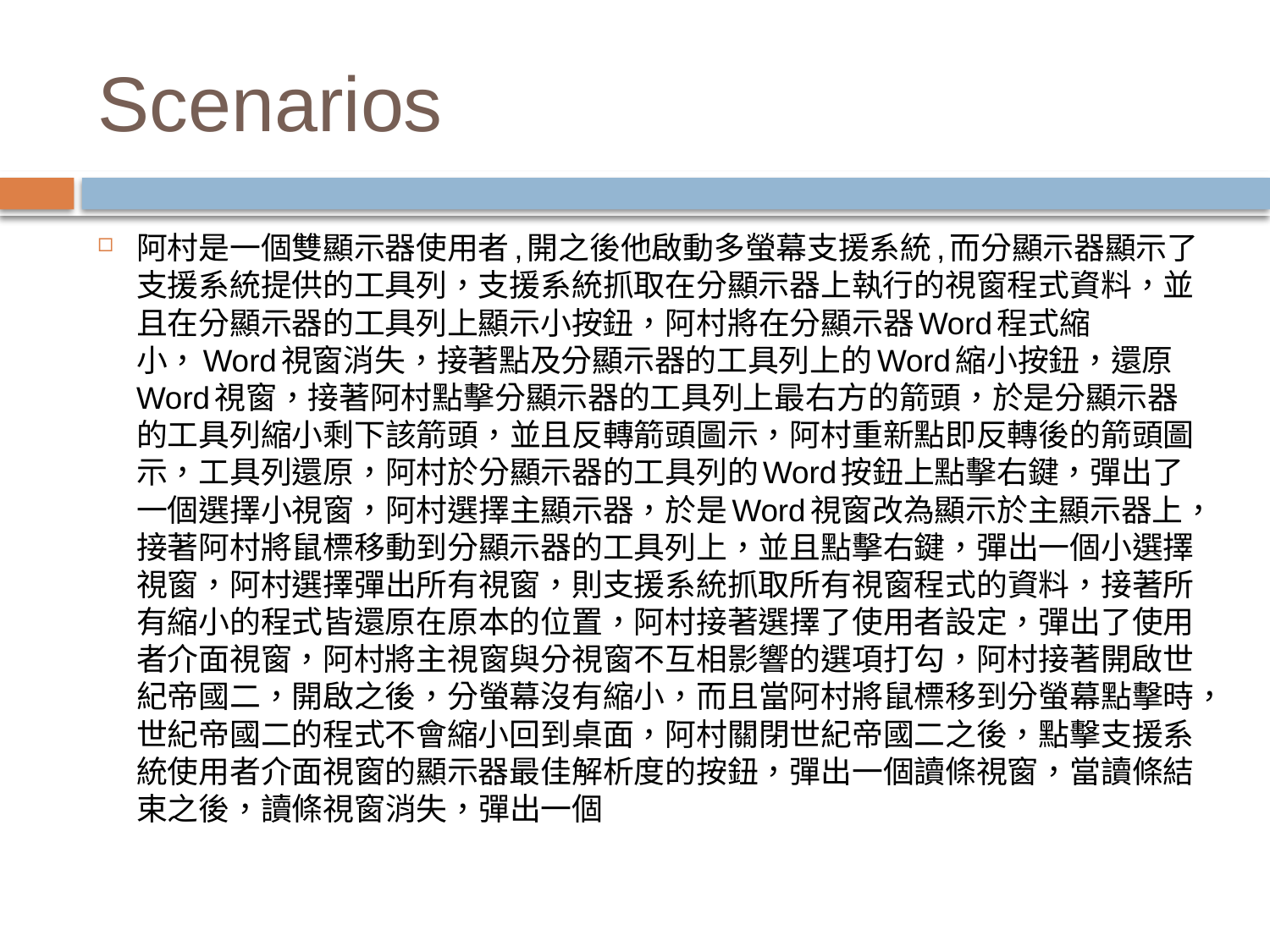

# Scenarios
阿村是一個雙顯示器使用者,開之後他啟動多螢幕支援系統,而分顯示器顯示了支援系統提供的工具列，支援系統抓取在分顯示器上執行的視窗程式資料，並且在分顯示器的工具列上顯示小按鈕，阿村將在分顯示器Word程式縮小，Word視窗消失，接著點及分顯示器的工具列上的Word縮小按鈕，還原Word視窗，接著阿村點擊分顯示器的工具列上最右方的箭頭，於是分顯示器的工具列縮小剩下該箭頭，並且反轉箭頭圖示，阿村重新點即反轉後的箭頭圖示，工具列還原，阿村於分顯示器的工具列的Word按鈕上點擊右鍵，彈出了一個選擇小視窗，阿村選擇主顯示器，於是Word視窗改為顯示於主顯示器上，接著阿村將鼠標移動到分顯示器的工具列上，並且點擊右鍵，彈出一個小選擇視窗，阿村選擇彈出所有視窗，則支援系統抓取所有視窗程式的資料，接著所有縮小的程式皆還原在原本的位置，阿村接著選擇了使用者設定，彈出了使用者介面視窗，阿村將主視窗與分視窗不互相影響的選項打勾，阿村接著開啟世紀帝國二，開啟之後，分螢幕沒有縮小，而且當阿村將鼠標移到分螢幕點擊時，世紀帝國二的程式不會縮小回到桌面，阿村關閉世紀帝國二之後，點擊支援系統使用者介面視窗的顯示器最佳解析度的按鈕，彈出一個讀條視窗，當讀條結束之後，讀條視窗消失，彈出一個